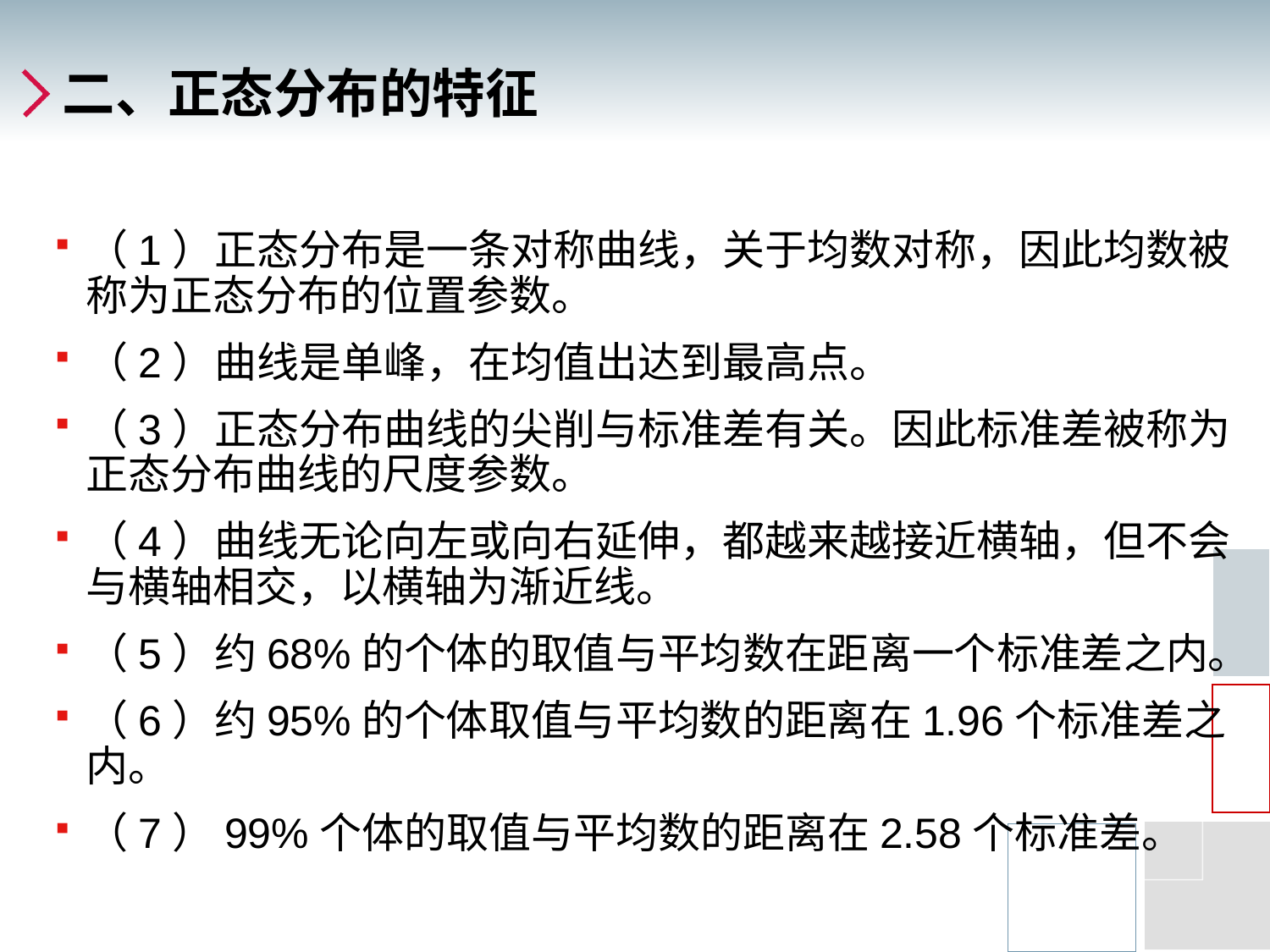

# 二、正态分布的特征
（1）正态分布是一条对称曲线，关于均数对称，因此均数被称为正态分布的位置参数。
（2）曲线是单峰，在均值出达到最高点。
（3）正态分布曲线的尖削与标准差有关。因此标准差被称为正态分布曲线的尺度参数。
（4）曲线无论向左或向右延伸，都越来越接近横轴，但不会与横轴相交，以横轴为渐近线。
（5）约68%的个体的取值与平均数在距离一个标准差之内。
（6）约95%的个体取值与平均数的距离在1.96个标准差之内。
（7）99%个体的取值与平均数的距离在2.58个标准差。